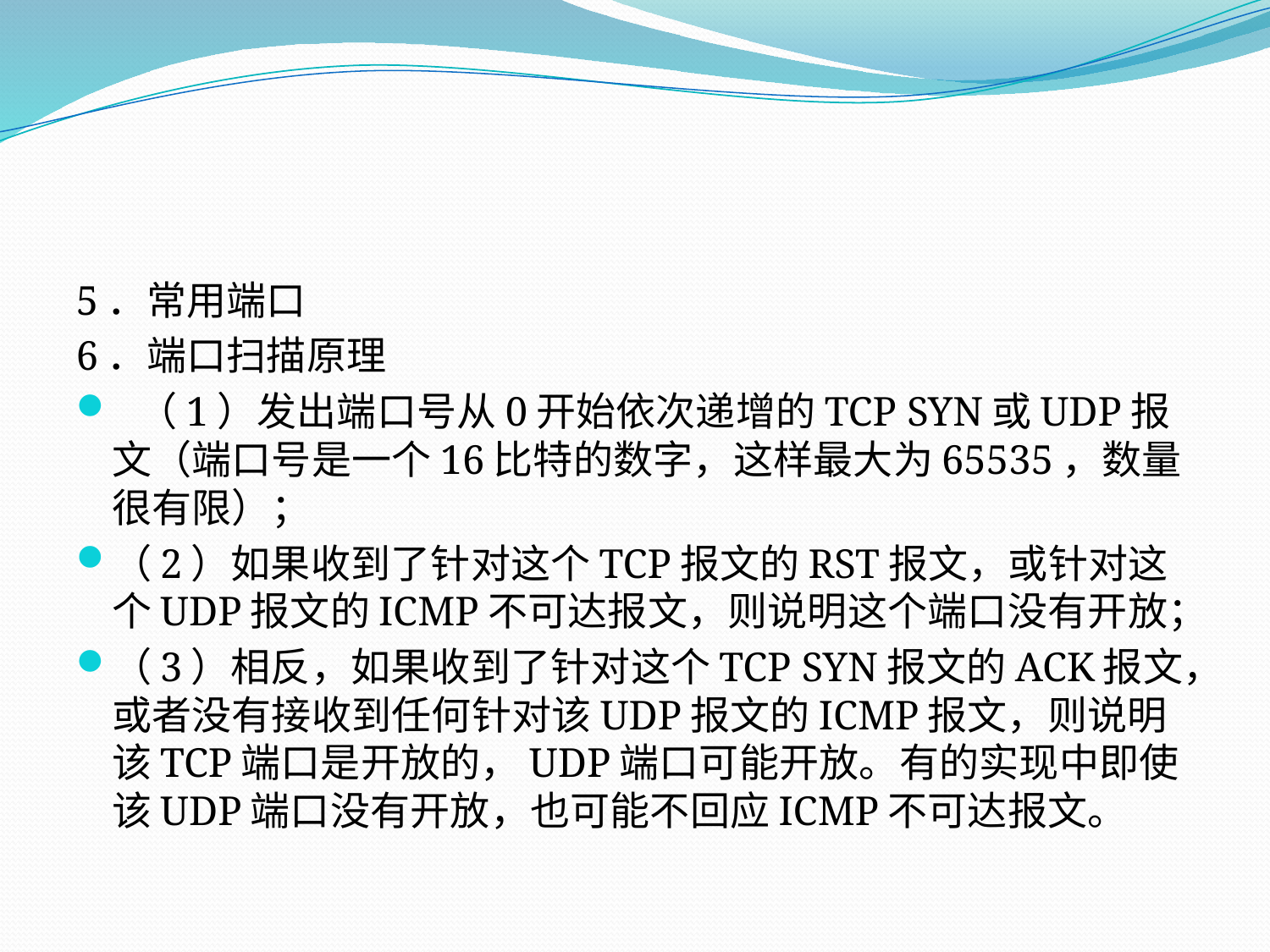

#
5．常用端口
6．端口扫描原理
  （1）发出端口号从0开始依次递增的TCP SYN或UDP报文（端口号是一个16比特的数字，这样最大为65535，数量很有限）；
（2）如果收到了针对这个TCP报文的RST报文，或针对这个UDP报文的ICMP不可达报文，则说明这个端口没有开放；
（3）相反，如果收到了针对这个TCP SYN报文的ACK报文，或者没有接收到任何针对该UDP报文的ICMP报文，则说明该TCP端口是开放的，UDP端口可能开放。有的实现中即使该UDP端口没有开放，也可能不回应ICMP不可达报文。